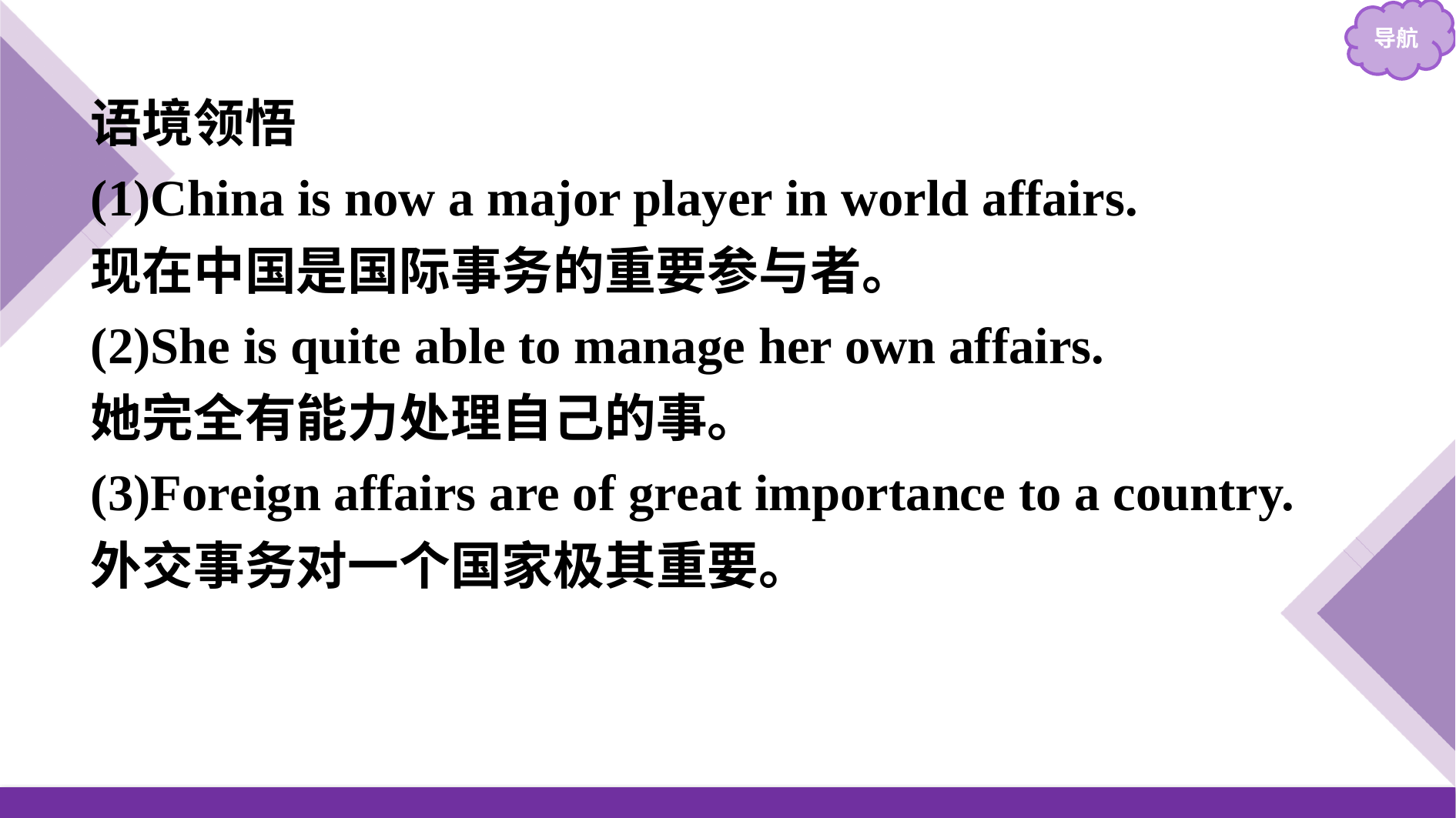

语境领悟
(1)China is now a major player in world affairs.
现在中国是国际事务的重要参与者。
(2)She is quite able to manage her own affairs.
她完全有能力处理自己的事。
(3)Foreign affairs are of great importance to a country.
外交事务对一个国家极其重要。